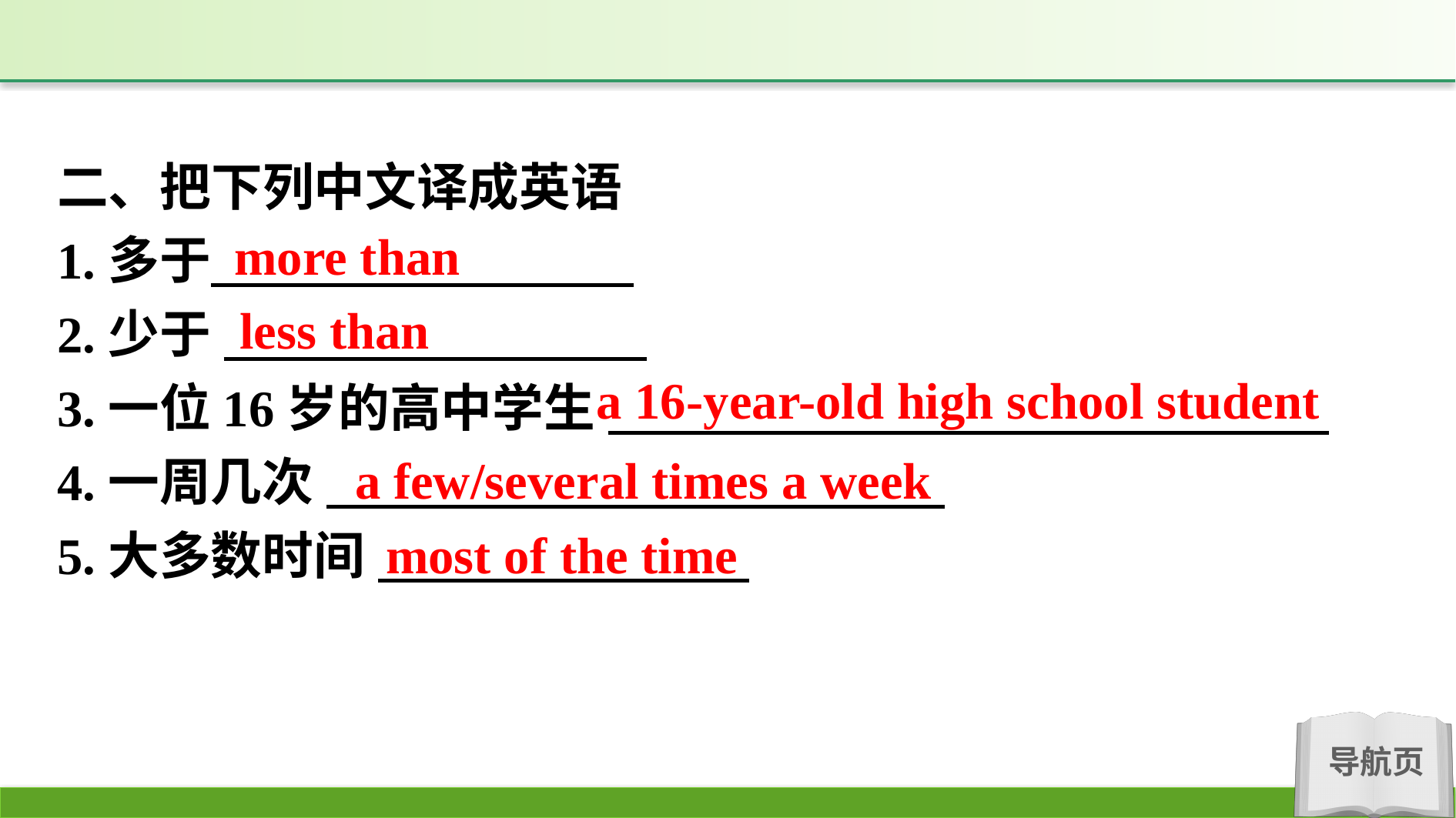

二、把下列中文译成英语
1.多于
2.少于
3.一位16岁的高中学生
4.一周几次
5.大多数时间
more than
less than
a 16-year-old high school student
a few/several times a week
most of the time